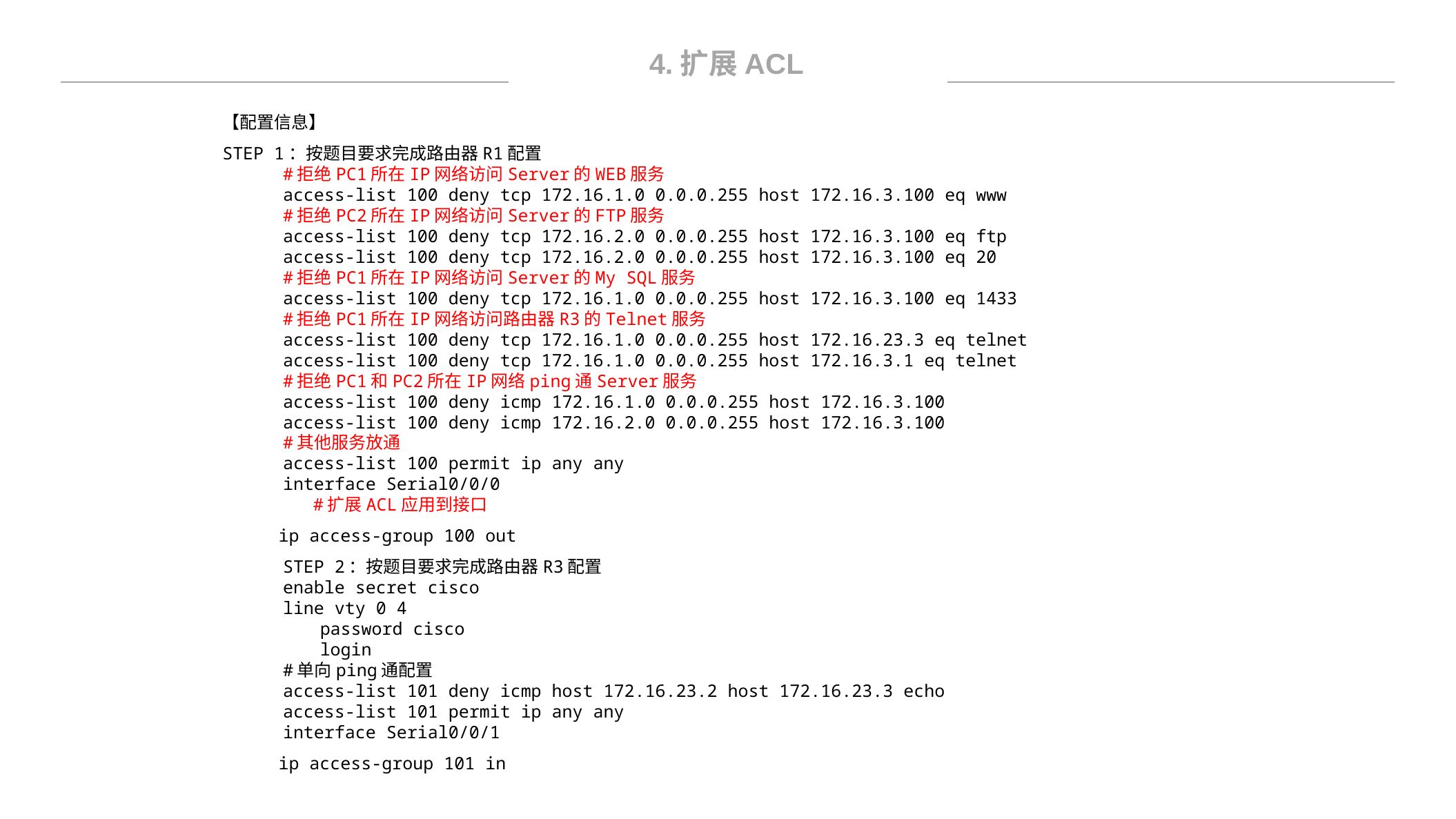

4.扩展ACL
【配置信息】
STEP 1：按题目要求完成路由器R1配置
#拒绝PC1所在IP网络访问Server的WEB服务
access-list 100 deny tcp 172.16.1.0 0.0.0.255 host 172.16.3.100 eq www
#拒绝PC2所在IP网络访问Server的FTP服务
access-list 100 deny tcp 172.16.2.0 0.0.0.255 host 172.16.3.100 eq ftp
access-list 100 deny tcp 172.16.2.0 0.0.0.255 host 172.16.3.100 eq 20
#拒绝PC1所在IP网络访问Server的My SQL服务
access-list 100 deny tcp 172.16.1.0 0.0.0.255 host 172.16.3.100 eq 1433
#拒绝PC1所在IP网络访问路由器R3的Telnet服务
access-list 100 deny tcp 172.16.1.0 0.0.0.255 host 172.16.23.3 eq telnet
access-list 100 deny tcp 172.16.1.0 0.0.0.255 host 172.16.3.1 eq telnet
#拒绝PC1和PC2所在IP网络ping通Server服务
access-list 100 deny icmp 172.16.1.0 0.0.0.255 host 172.16.3.100
access-list 100 deny icmp 172.16.2.0 0.0.0.255 host 172.16.3.100
#其他服务放通
access-list 100 permit ip any any
interface Serial0/0/0
#扩展ACL应用到接口
ip access-group 100 out
STEP 2：按题目要求完成路由器R3配置
enable secret cisco
line vty 0 4
password cisco
login
#单向ping通配置
access-list 101 deny icmp host 172.16.23.2 host 172.16.23.3 echo
access-list 101 permit ip any any
interface Serial0/0/1
ip access-group 101 in